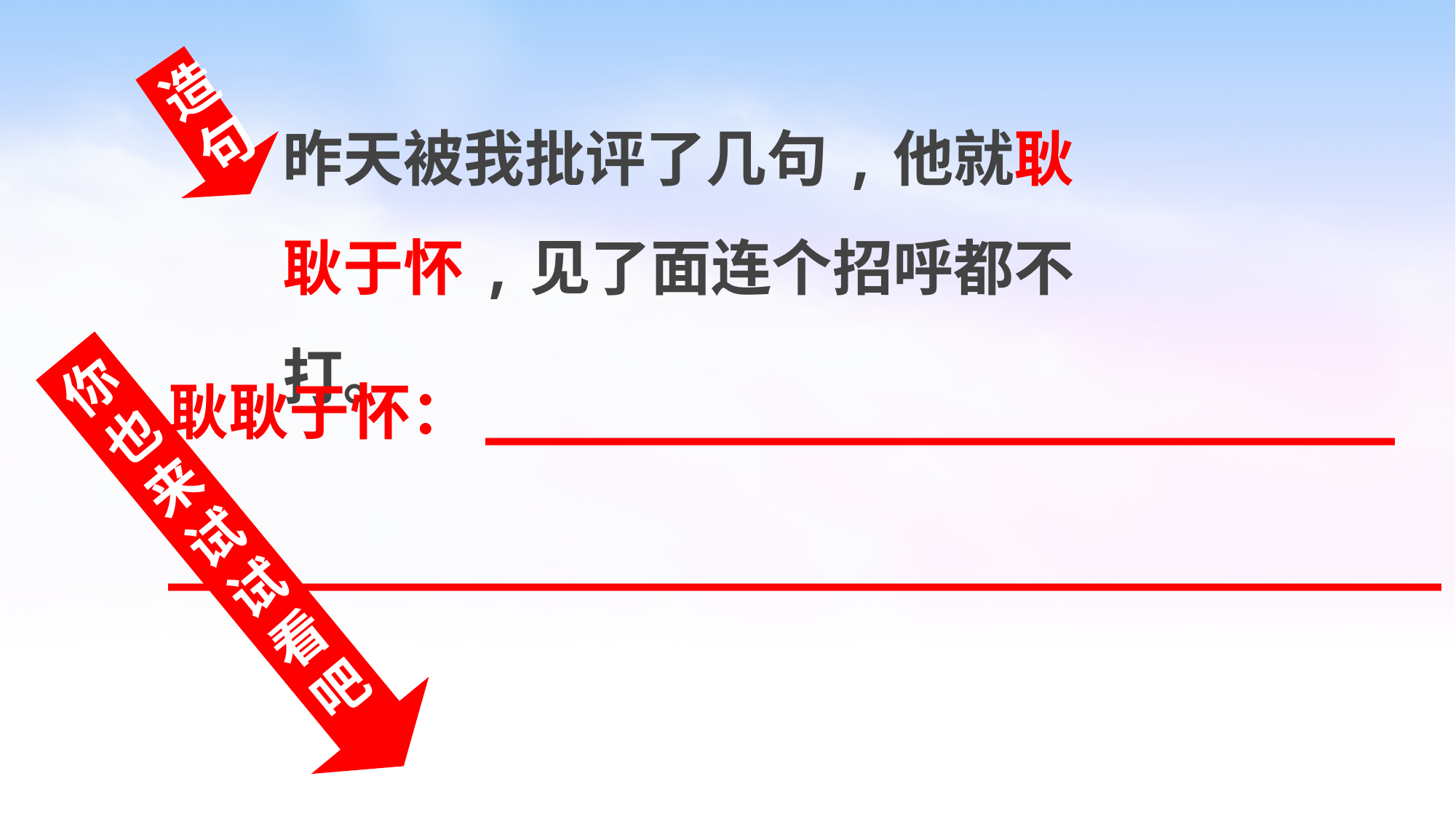

造句
昨天被我批评了几句,他就耿耿于怀,见了面连个招呼都不打。
你也来试试看吧
耿耿于怀：_________________________

___________________________________